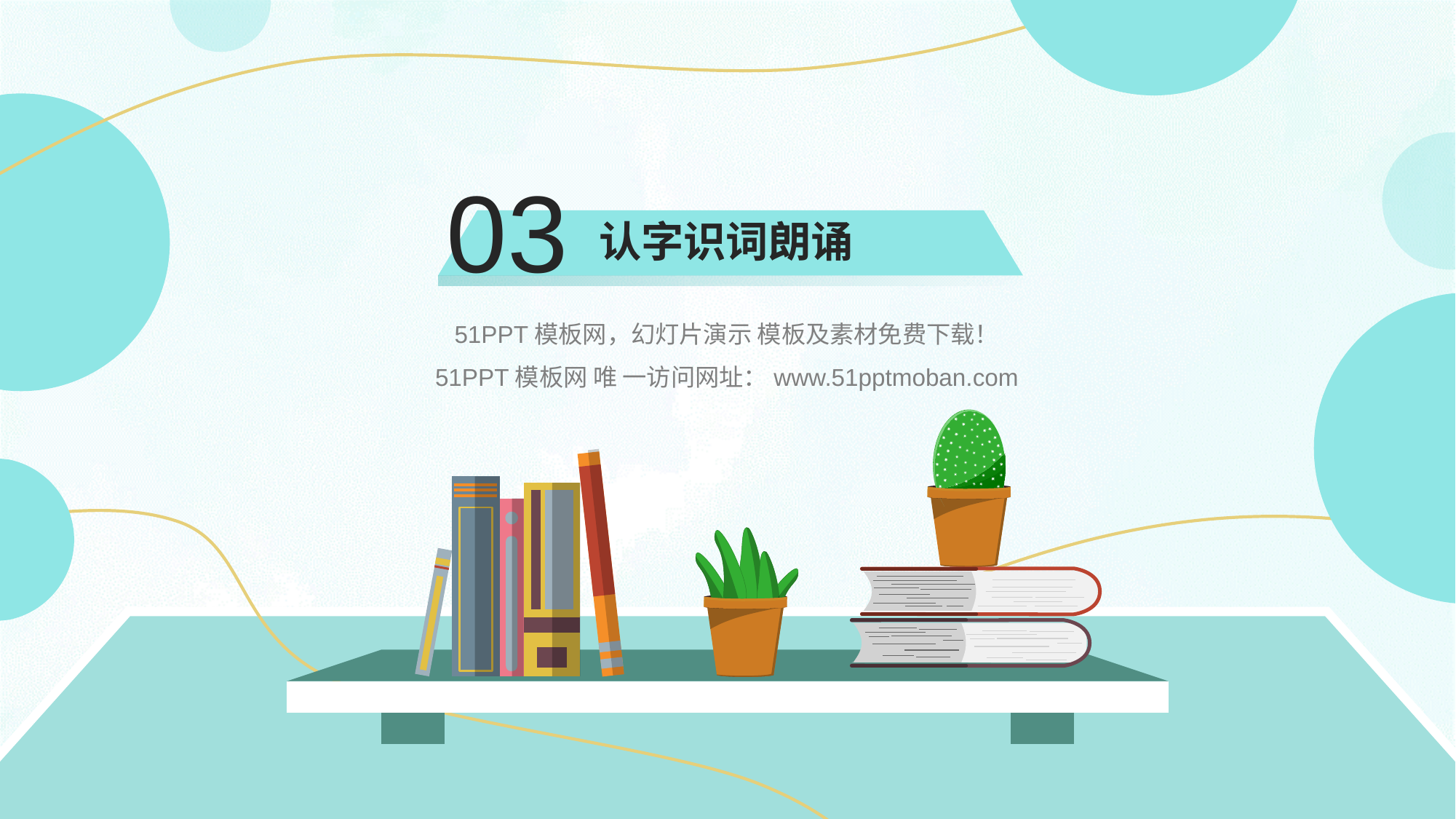

03
认字识词朗诵

51PPT模板网，幻灯片演示 模板及素材免费下载！
51PPT模板网 唯 一访问网址：www.51pptmoban.com